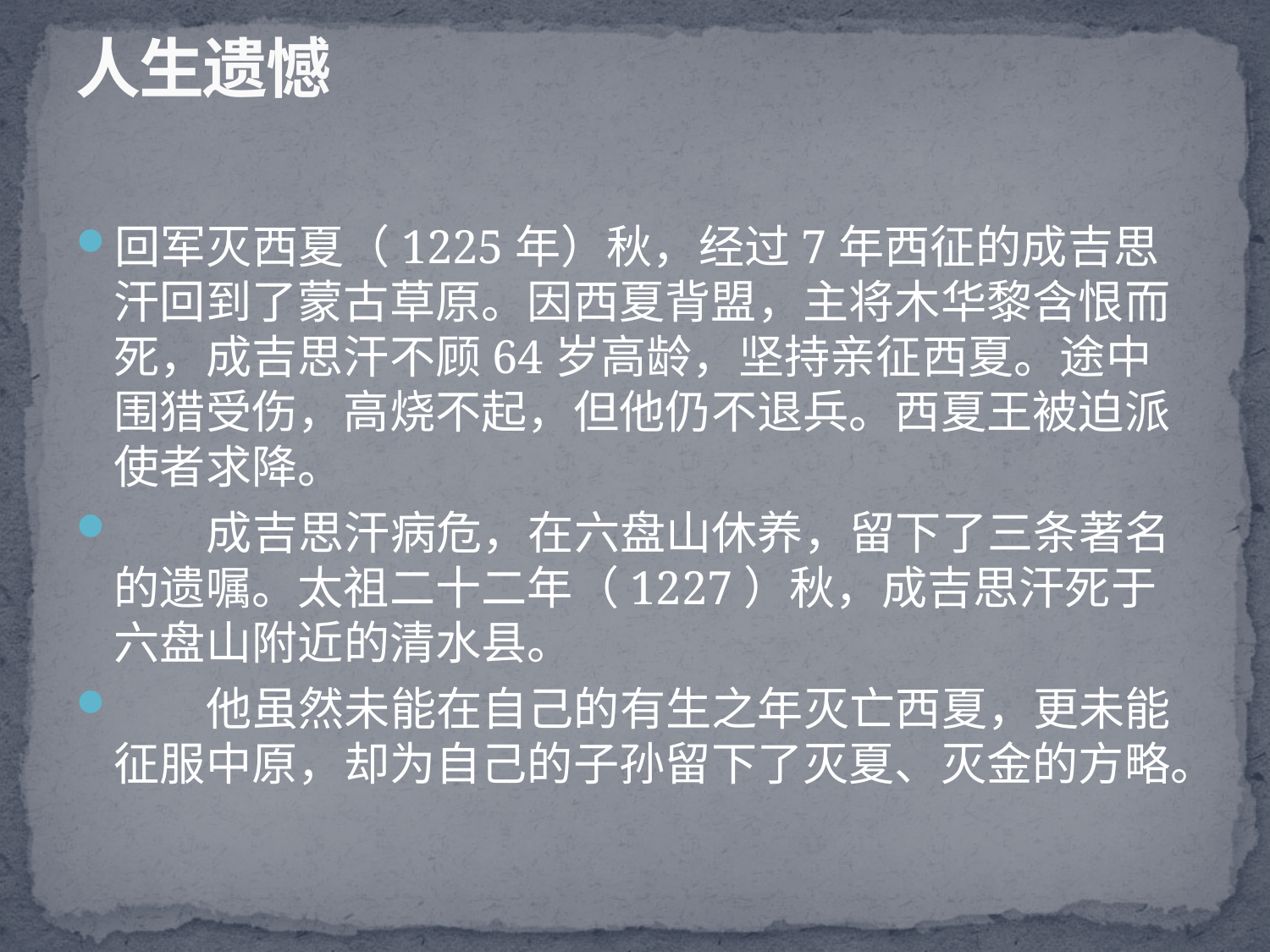

# 人生遗憾
回军灭西夏（1225年）秋，经过7年西征的成吉思汗回到了蒙古草原。因西夏背盟，主将木华黎含恨而死，成吉思汗不顾64岁高龄，坚持亲征西夏。途中围猎受伤，高烧不起，但他仍不退兵。西夏王被迫派使者求降。
　　成吉思汗病危，在六盘山休养，留下了三条著名的遗嘱。太祖二十二年（1227）秋，成吉思汗死于六盘山附近的清水县。
　　他虽然未能在自己的有生之年灭亡西夏，更未能征服中原，却为自己的子孙留下了灭夏、灭金的方略。